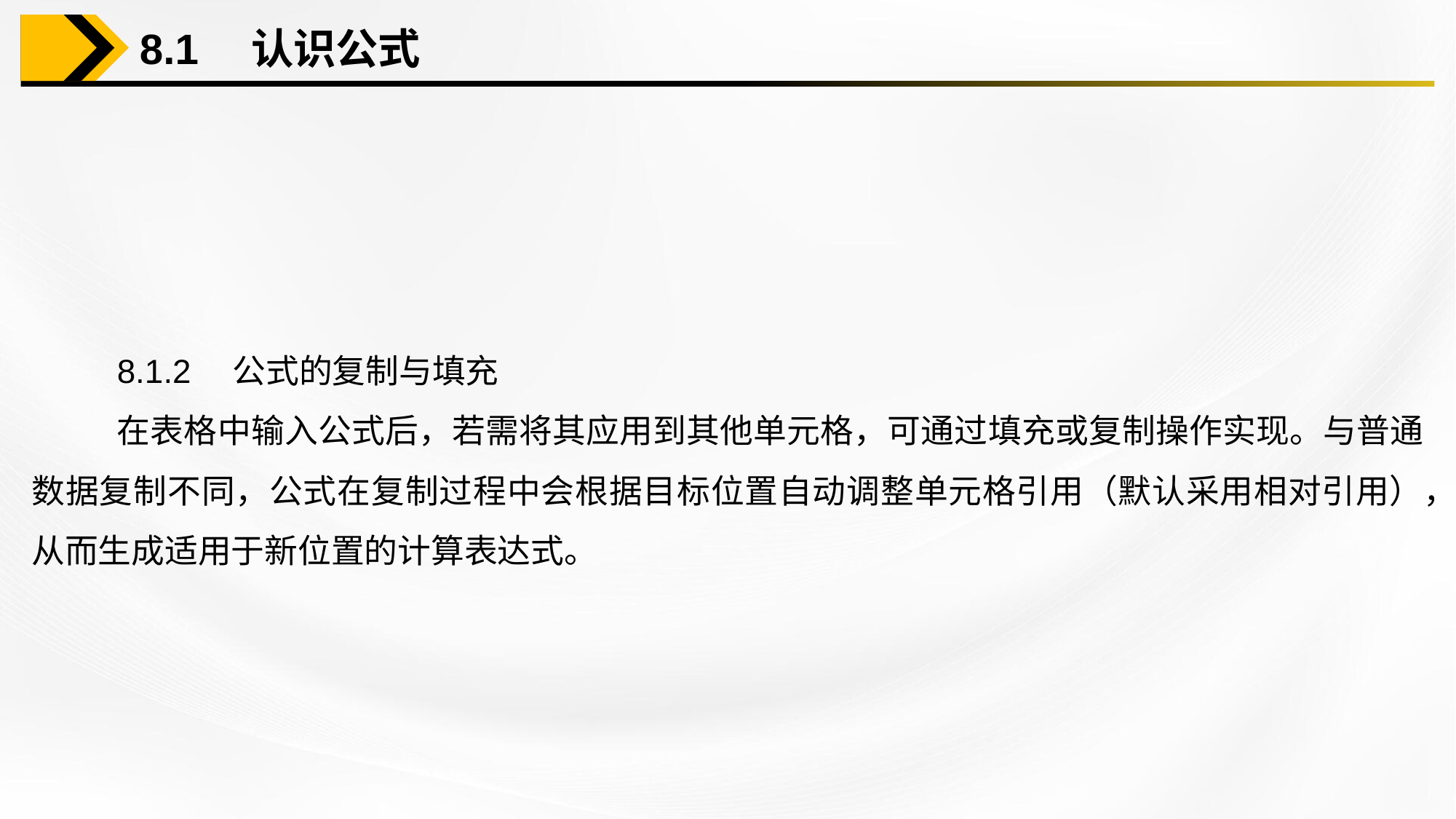

8.1　认识公式
8.1.2　公式的复制与填充
在表格中输入公式后，若需将其应用到其他单元格，可通过填充或复制操作实现。与普通数据复制不同，公式在复制过程中会根据目标位置自动调整单元格引用（默认采用相对引用），从而生成适用于新位置的计算表达式。